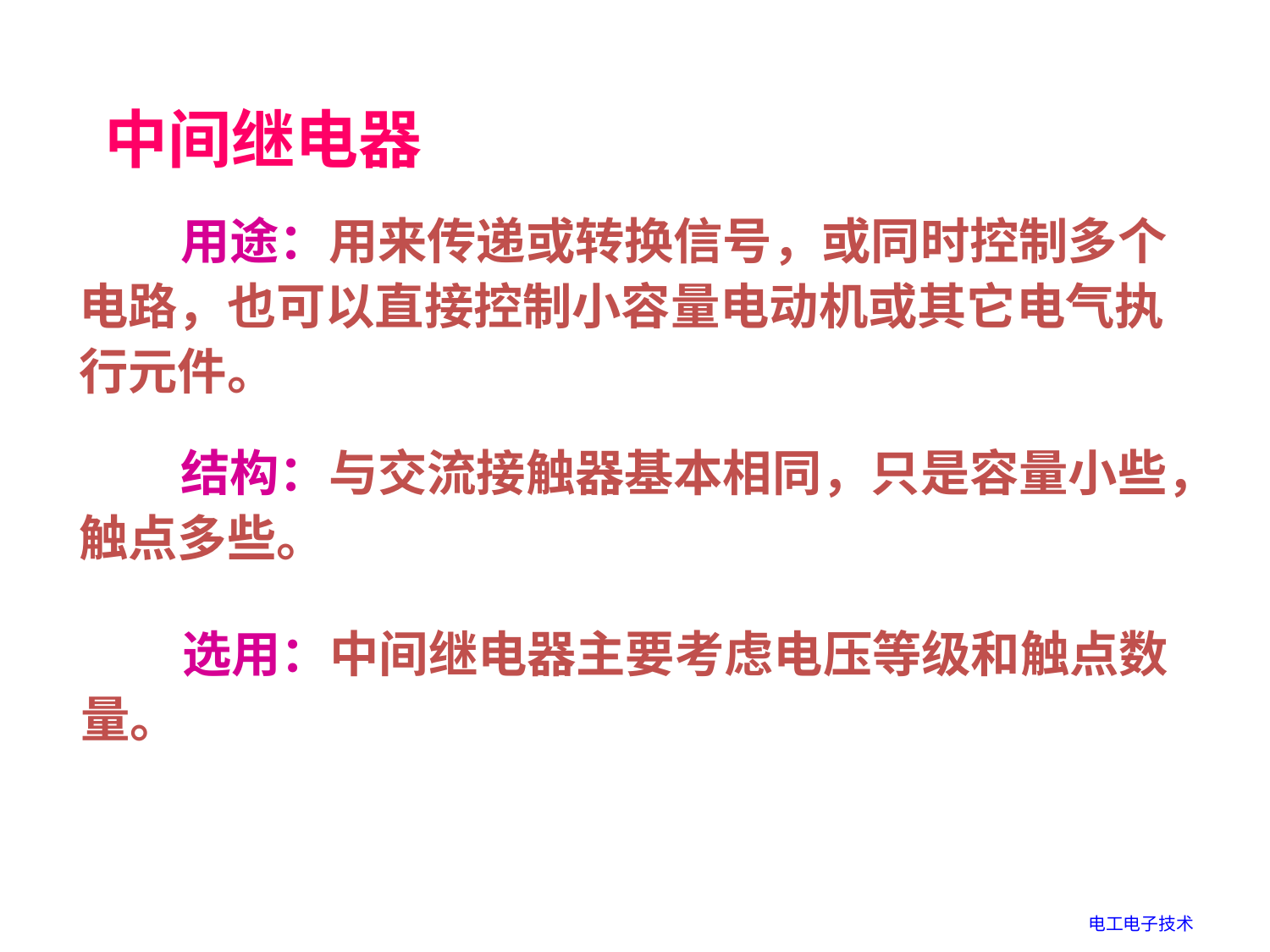

中间继电器
        用途：用来传递或转换信号，或同时控制多个电路，也可以直接控制小容量电动机或其它电气执行元件。
        结构：与交流接触器基本相同，只是容量小些，触点多些。
        选用：中间继电器主要考虑电压等级和触点数量。
电工电子技术